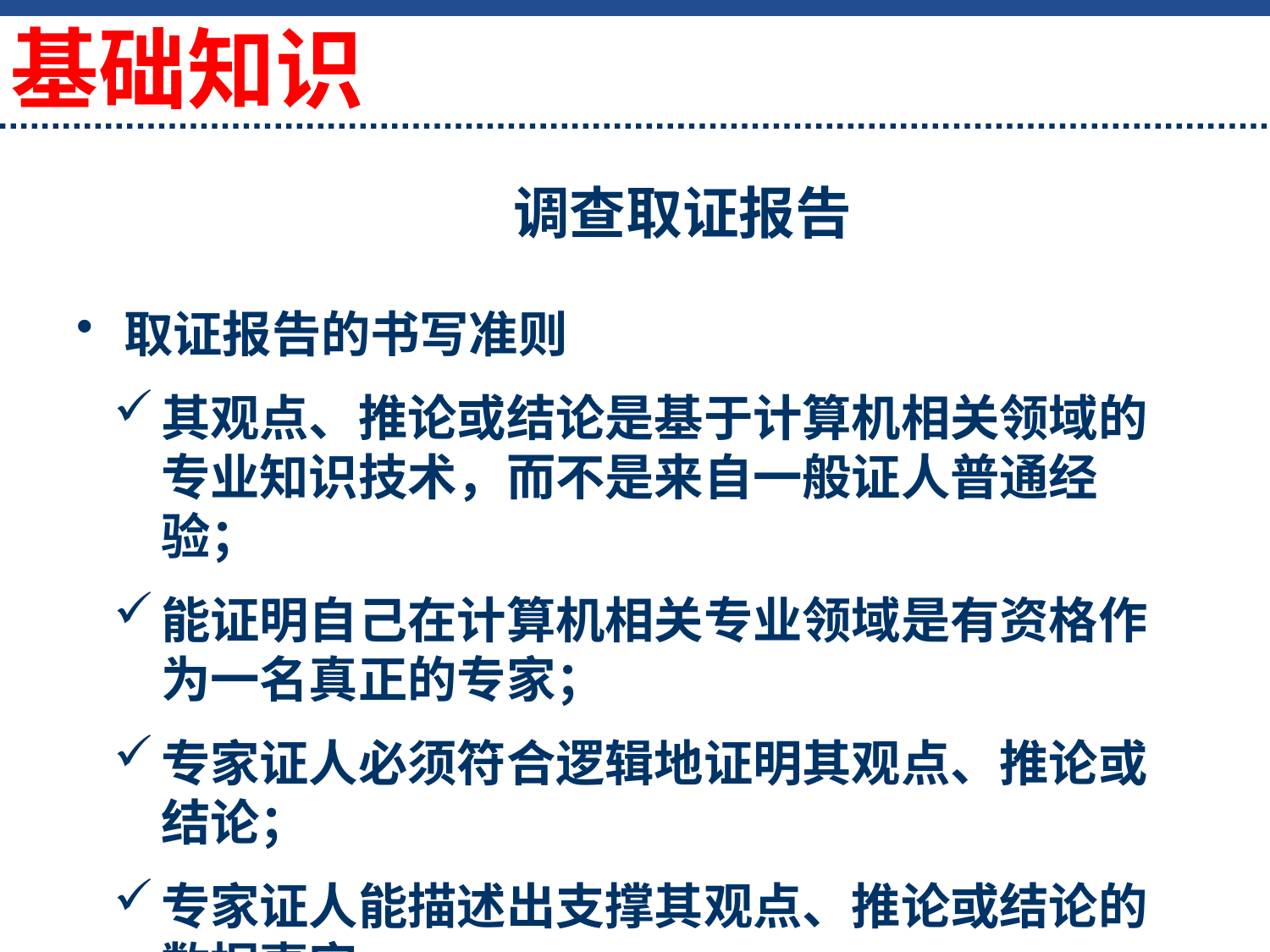

基础知识
# 调查取证报告
取证报告的书写准则
其观点、推论或结论是基于计算机相关领域的专业知识技术，而不是来自一般证人普通经验；
能证明自己在计算机相关专业领域是有资格作为一名真正的专家；
专家证人必须符合逻辑地证明其观点、推论或结论；
专家证人能描述出支撑其观点、推论或结论的数据事实。